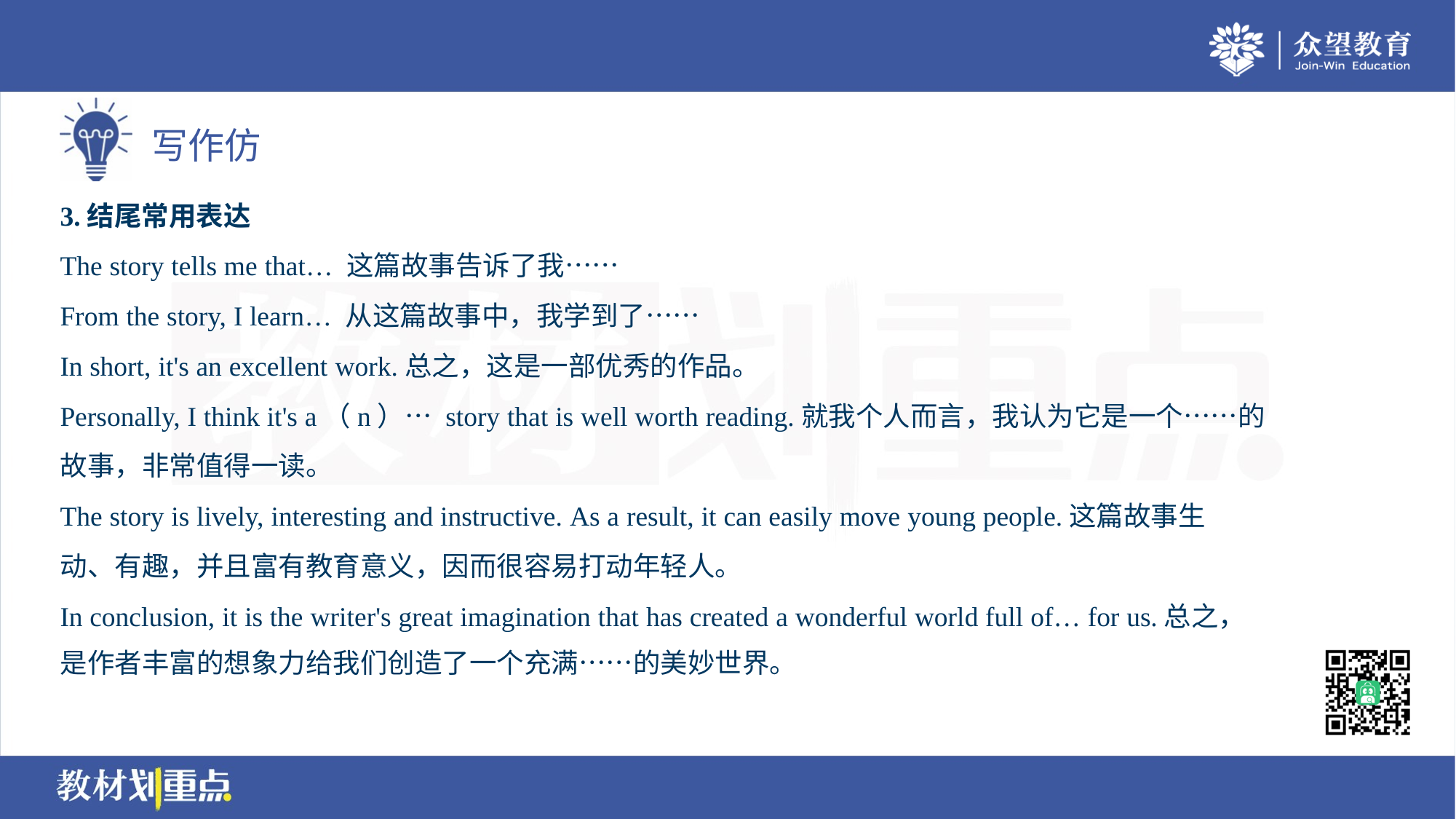

3.结尾常用表达
The story tells me that… 这篇故事告诉了我……
From the story, I learn… 从这篇故事中，我学到了……
In short, it's an excellent work.总之，这是一部优秀的作品。
Personally, I think it's a（n）… story that is well worth reading.就我个人而言，我认为它是一个……的
故事，非常值得一读。
The story is lively, interesting and instructive. As a result, it can easily move young people.这篇故事生
动、有趣，并且富有教育意义，因而很容易打动年轻人。
In conclusion, it is the writer's great imagination that has created a wonderful world full of… for us.总之，
是作者丰富的想象力给我们创造了一个充满……的美妙世界。